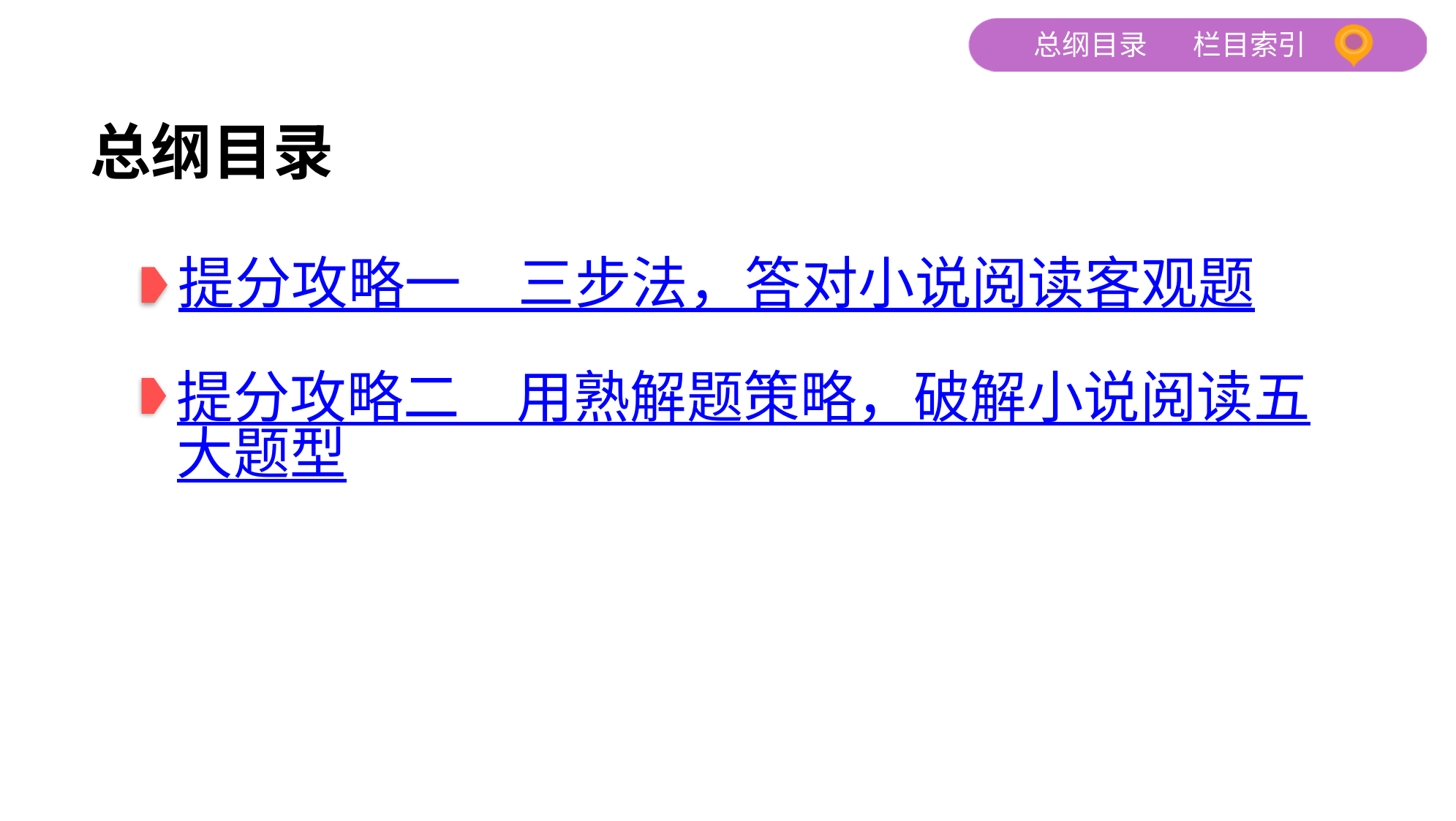

总纲目录
提分攻略一　三步法，答对小说阅读客观题

提分攻略二　用熟解题策略，破解小说阅读五大题型